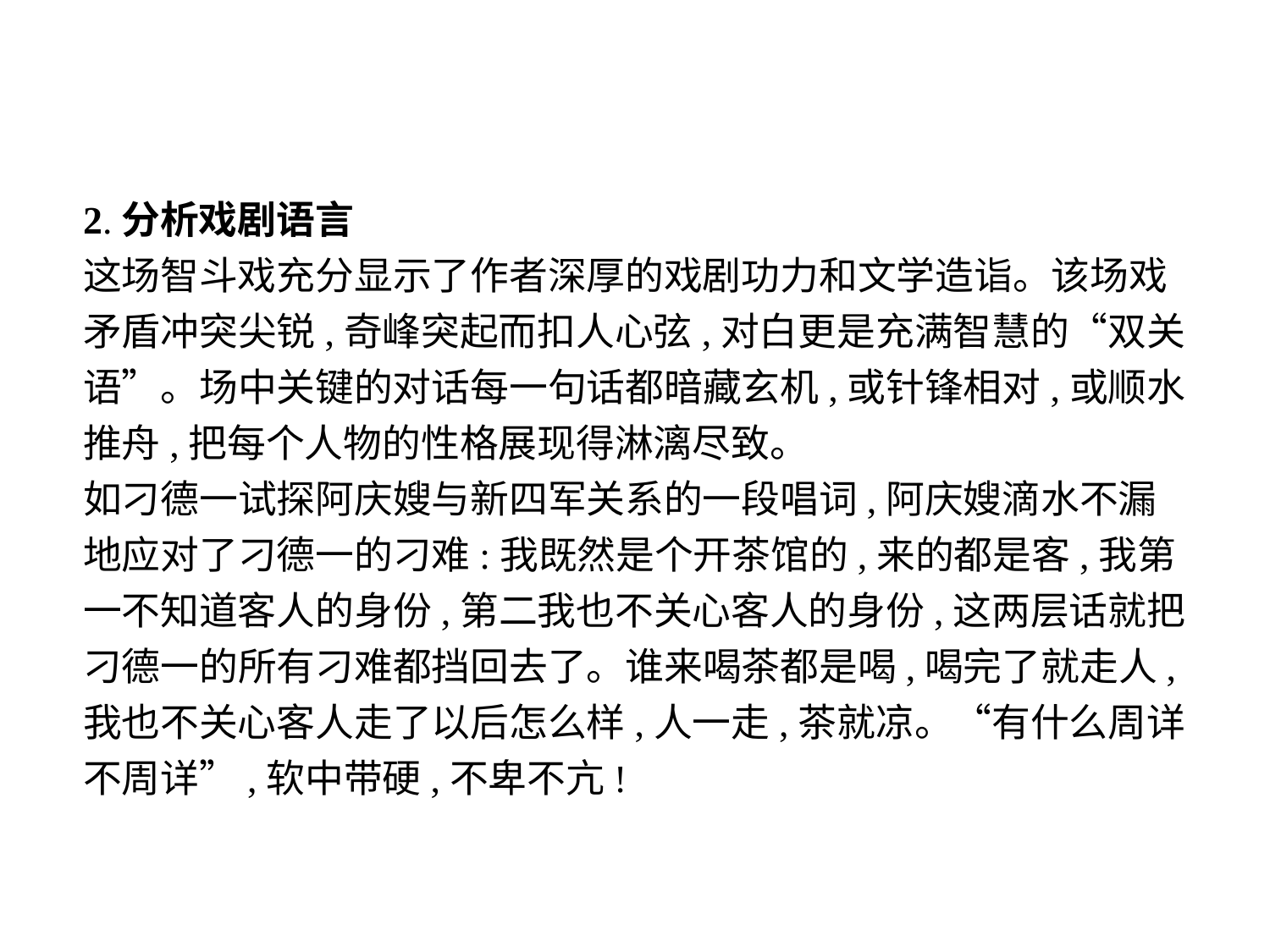

2.分析戏剧语言
这场智斗戏充分显示了作者深厚的戏剧功力和文学造诣。该场戏矛盾冲突尖锐,奇峰突起而扣人心弦,对白更是充满智慧的“双关语”。场中关键的对话每一句话都暗藏玄机,或针锋相对,或顺水推舟,把每个人物的性格展现得淋漓尽致。
如刁德一试探阿庆嫂与新四军关系的一段唱词,阿庆嫂滴水不漏地应对了刁德一的刁难:我既然是个开茶馆的,来的都是客,我第一不知道客人的身份,第二我也不关心客人的身份,这两层话就把刁德一的所有刁难都挡回去了。谁来喝茶都是喝,喝完了就走人,我也不关心客人走了以后怎么样,人一走,茶就凉。“有什么周详不周详”,软中带硬,不卑不亢!
-18-